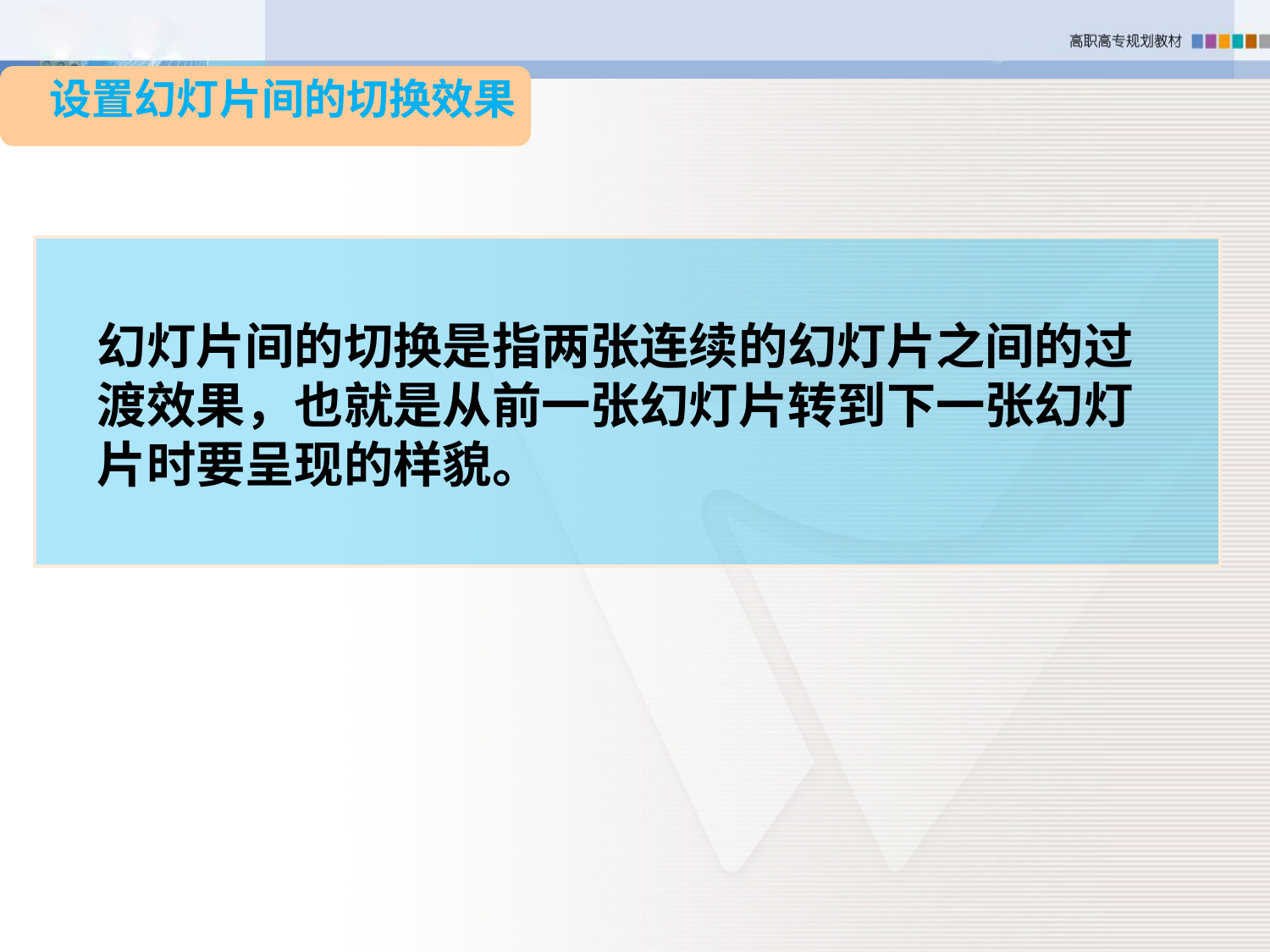

设置幻灯片间的切换效果

幻灯片间的切换是指两张连续的幻灯片之间的过渡效果，也就是从前一张幻灯片转到下一张幻灯片时要呈现的样貌。